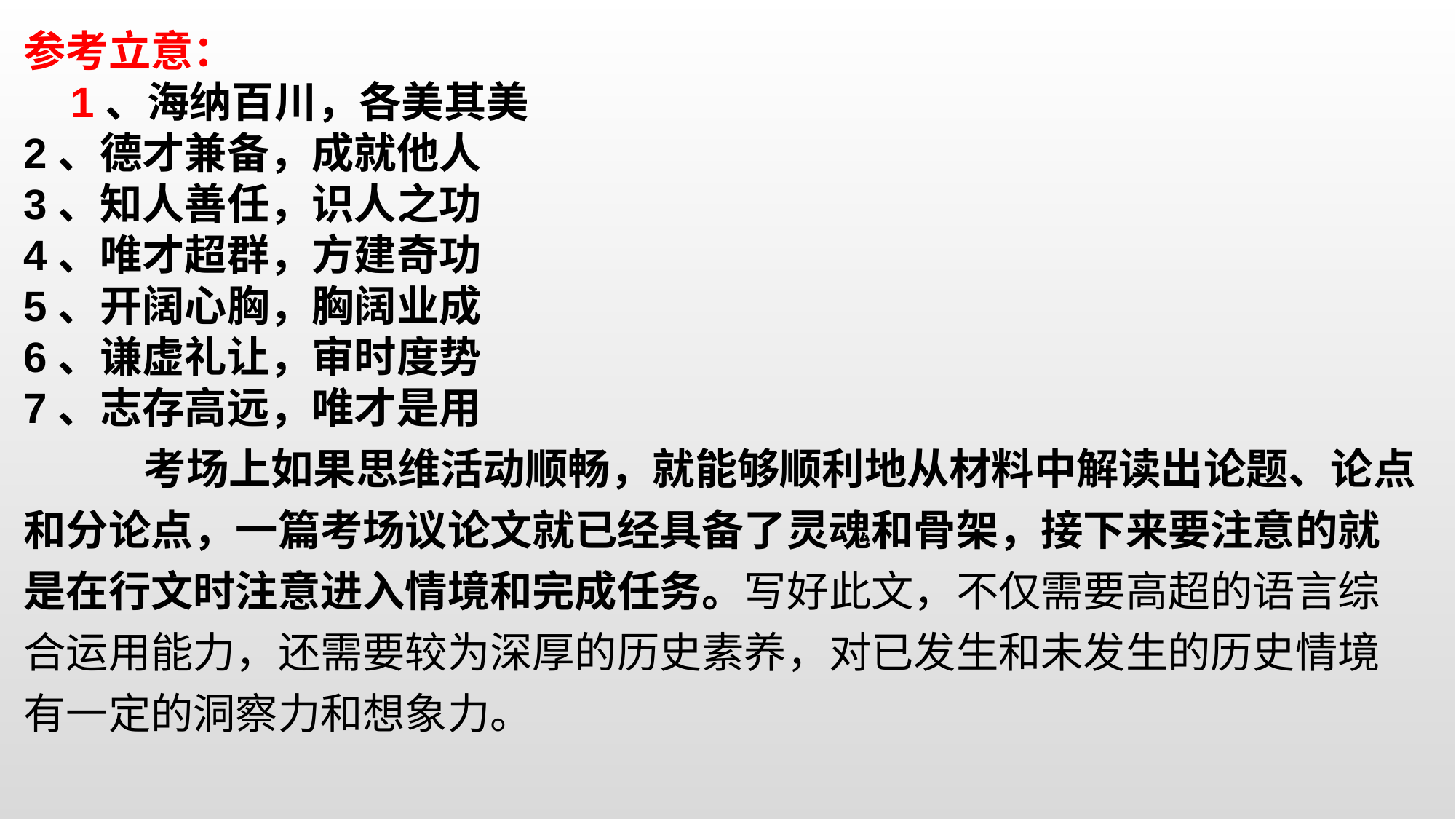

参考立意：    1、海纳百川，各美其美2、德才兼备，成就他人3、知人善任，识人之功4、唯才超群，方建奇功5、开阔心胸，胸阔业成6、谦虚礼让，审时度势7、志存高远，唯才是用       考场上如果思维活动顺畅，就能够顺利地从材料中解读出论题、论点和分论点，一篇考场议论文就已经具备了灵魂和骨架，接下来要注意的就是在行文时注意进入情境和完成任务。写好此文，不仅需要高超的语言综合运用能力，还需要较为深厚的历史素养，对已发生和未发生的历史情境有一定的洞察力和想象力。